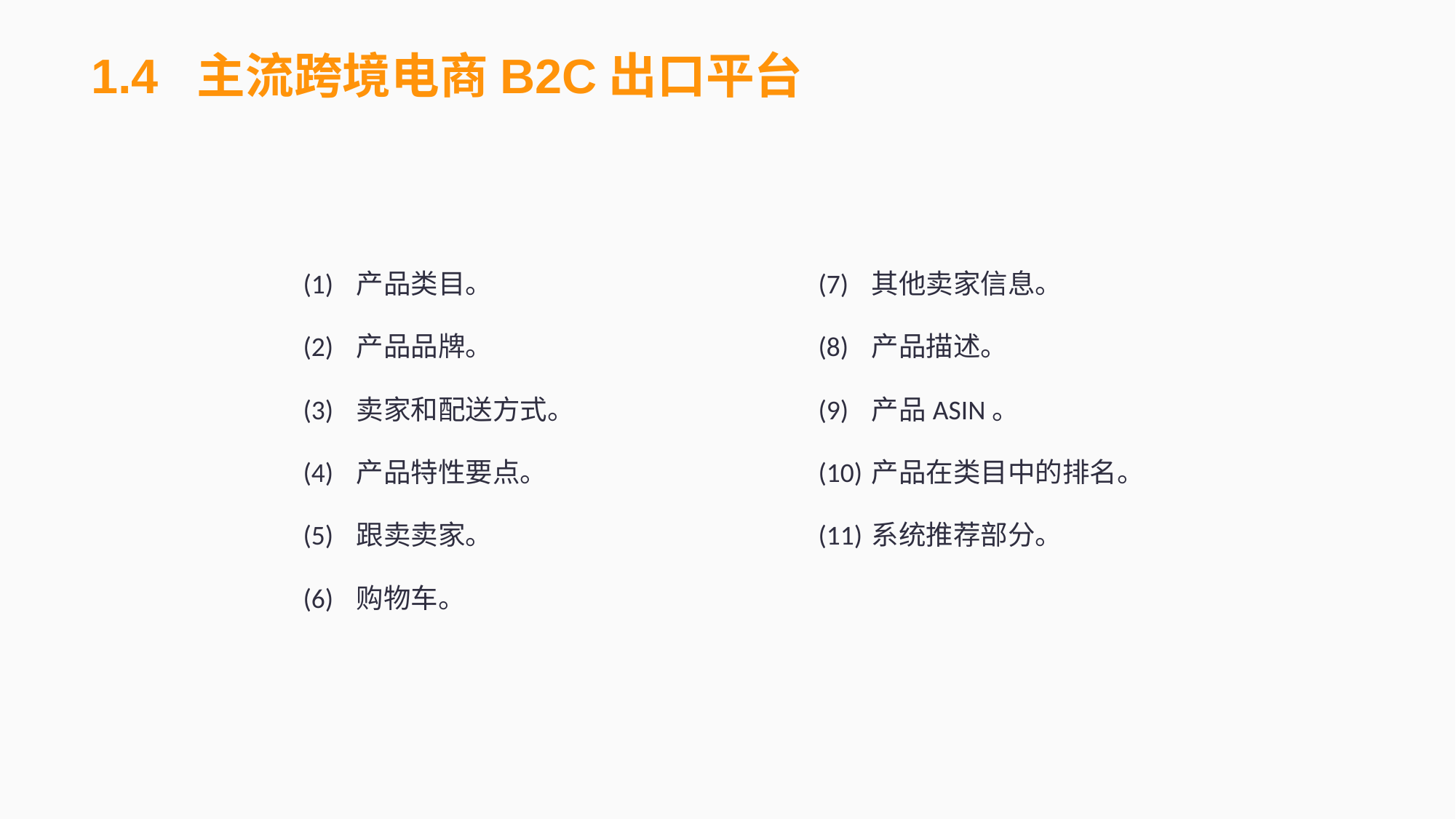

1.4  主流跨境电商B2C出口平台
(1)	产品类目。
(2)	产品品牌。
(3)	卖家和配送方式。
(4)	产品特性要点。
(5)	跟卖卖家。
(6)	购物车。
(7)	其他卖家信息。
(8)	产品描述。
(9)	产品ASIN。
(10)	产品在类目中的排名。
(11)	系统推荐部分。